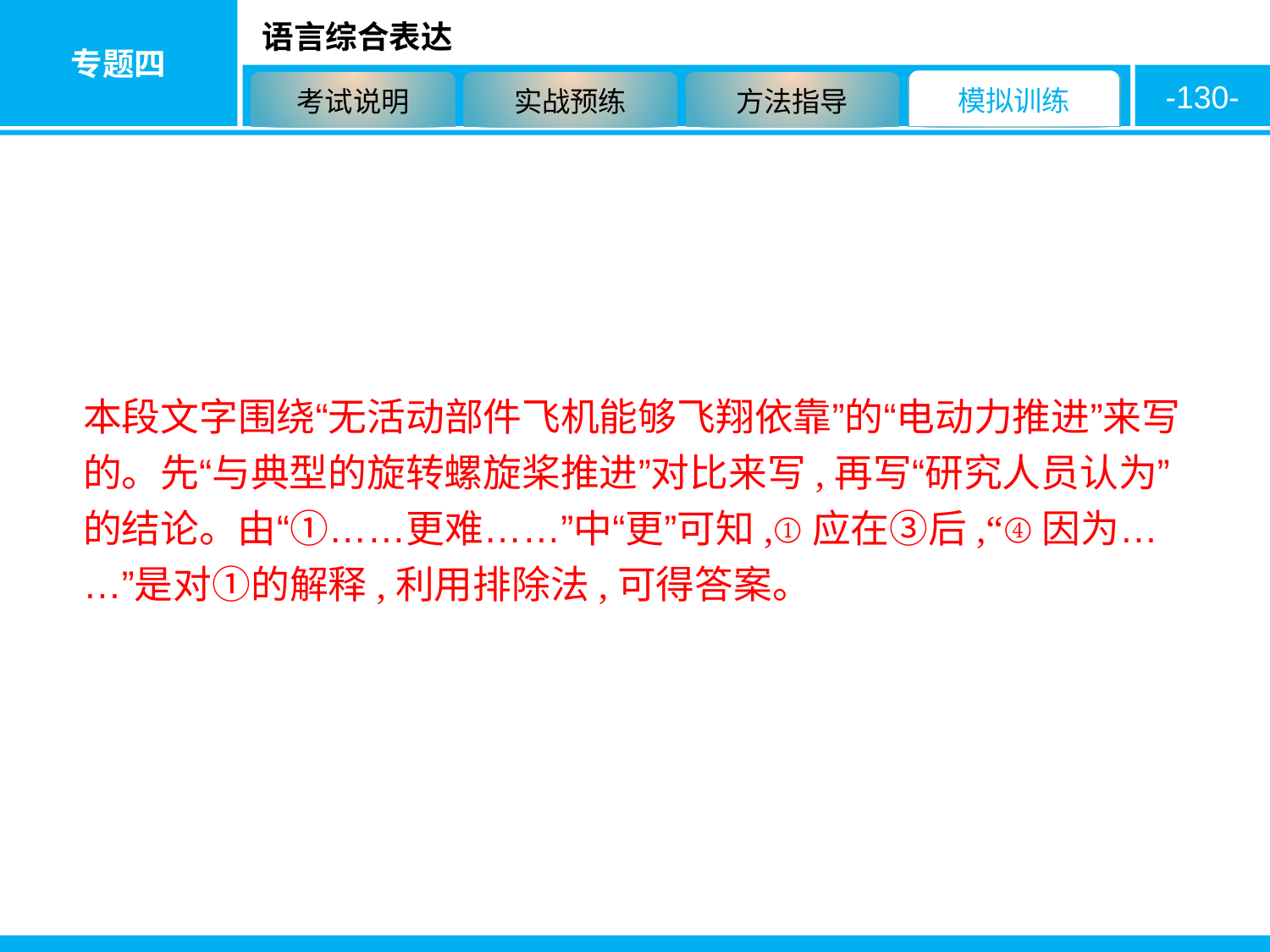

-130-
本段文字围绕“无活动部件飞机能够飞翔依靠”的“电动力推进”来写的。先“与典型的旋转螺旋桨推进”对比来写,再写“研究人员认为”的结论。由“①……更难……”中“更”可知,①应在③后,“④因为……”是对①的解释,利用排除法,可得答案。